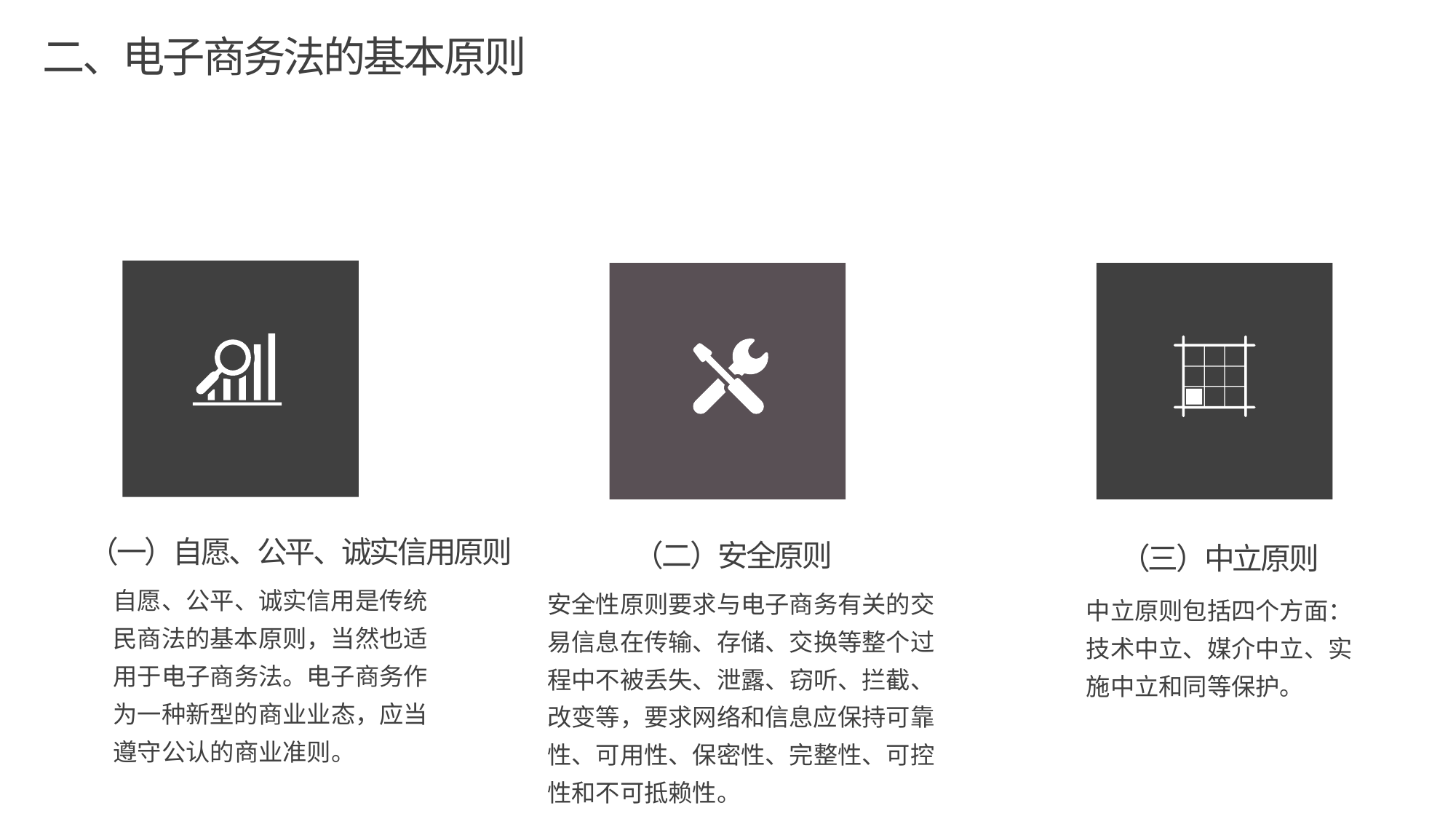

二、电子商务法的基本原则

（一）自愿、公平、诚实信用原则
（二）安全原则
（三）中立原则
自愿、公平、诚实信用是传统民商法的基本原则，当然也适用于电子商务法。电子商务作为一种新型的商业业态，应当遵守公认的商业准则。
安全性原则要求与电子商务有关的交易信息在传输、存储、交换等整个过程中不被丢失、泄露、窃听、拦截、改变等，要求网络和信息应保持可靠性、可用性、保密性、完整性、可控性和不可抵赖性。
中立原则包括四个方面：技术中立、媒介中立、实施中立和同等保护。